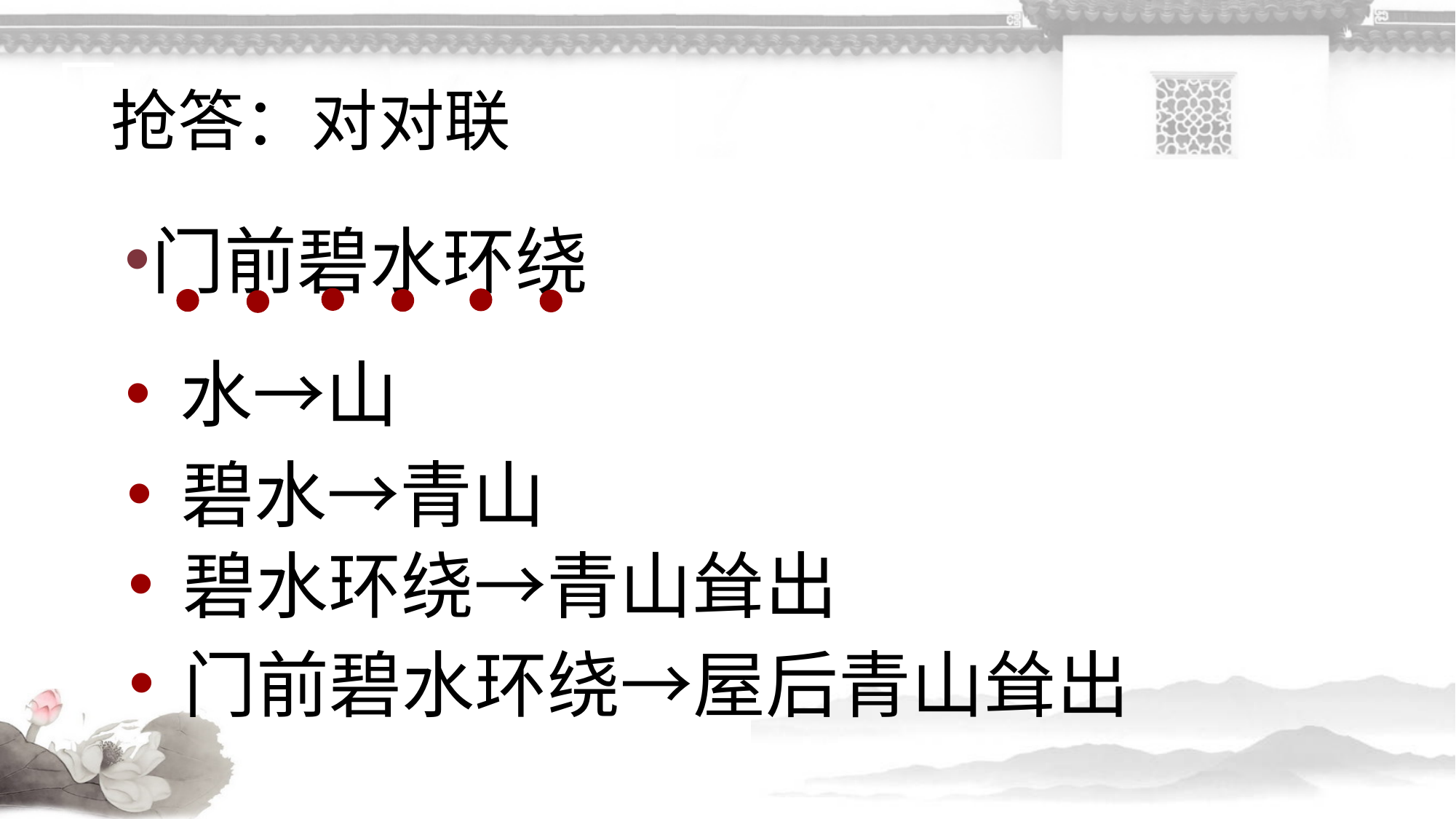

# 抢答：对对联
门前碧水环绕

水→山
碧水→青山
碧水环绕→青山耸出
门前碧水环绕→屋后青山耸出